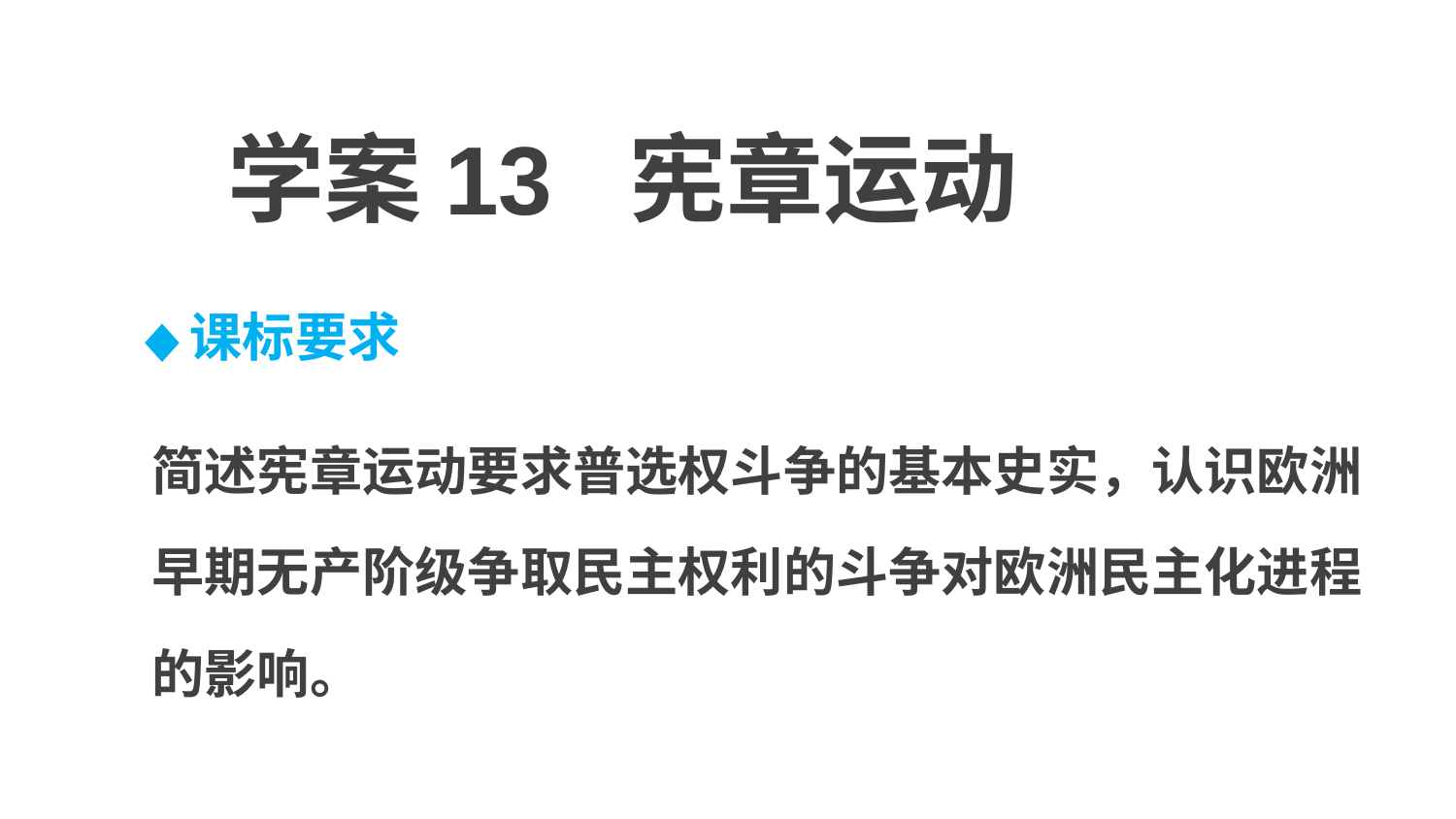

学案13  宪章运动
 课标要求

简述宪章运动要求普选权斗争的基本史实，认识欧洲早期无产阶级争取民主权利的斗争对欧洲民主化进程的影响。